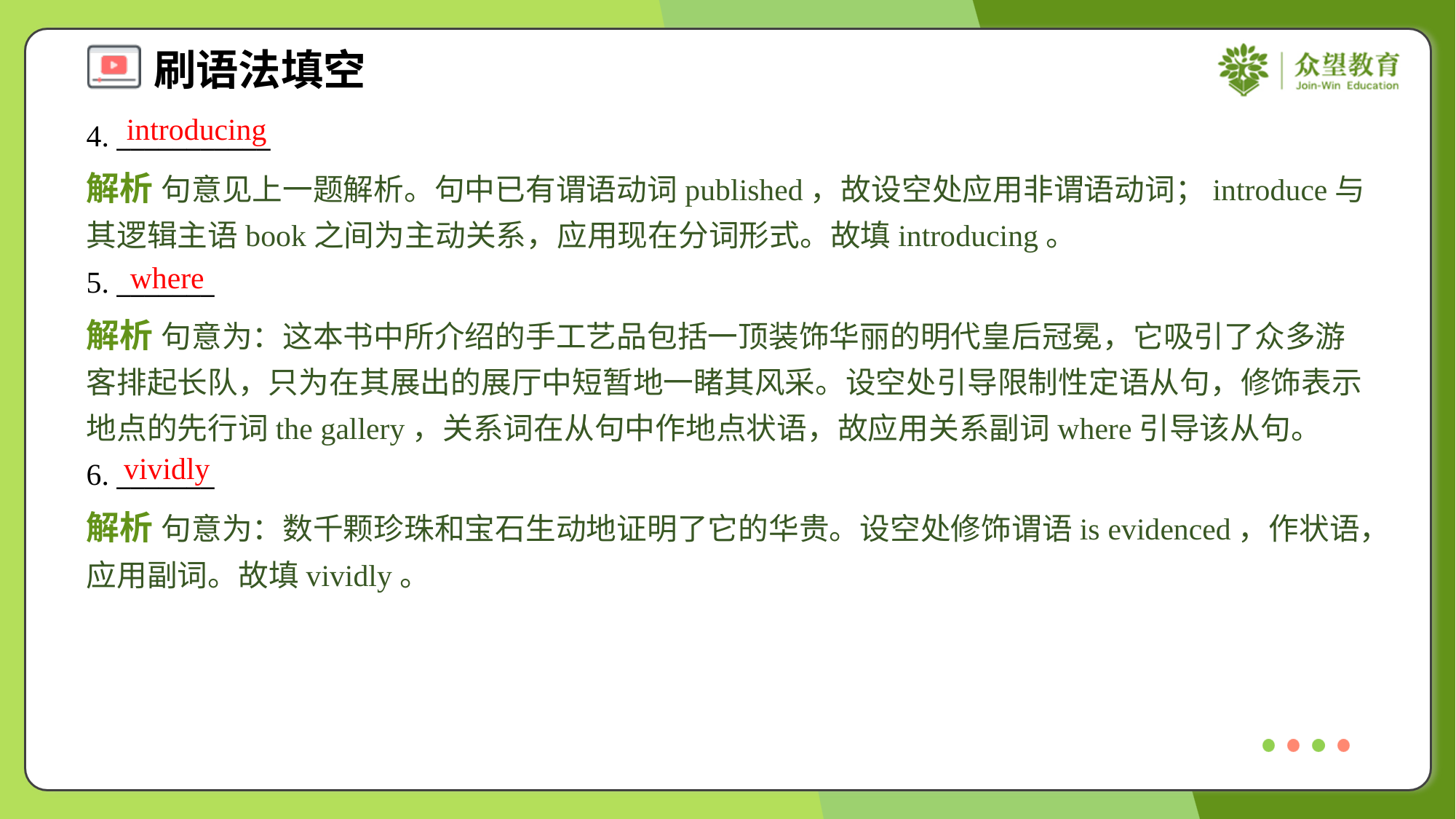

introducing
4. ___________
解析 句意见上一题解析。句中已有谓语动词published，故设空处应用非谓语动词；introduce与其逻辑主语book之间为主动关系，应用现在分词形式。故填introducing。
where
5. _______
解析 句意为：这本书中所介绍的手工艺品包括一顶装饰华丽的明代皇后冠冕，它吸引了众多游客排起长队，只为在其展出的展厅中短暂地一睹其风采。设空处引导限制性定语从句，修饰表示地点的先行词the gallery，关系词在从句中作地点状语，故应用关系副词where引导该从句。
vividly
6. _______
解析 句意为：数千颗珍珠和宝石生动地证明了它的华贵。设空处修饰谓语is evidenced，作状语，应用副词。故填vividly。